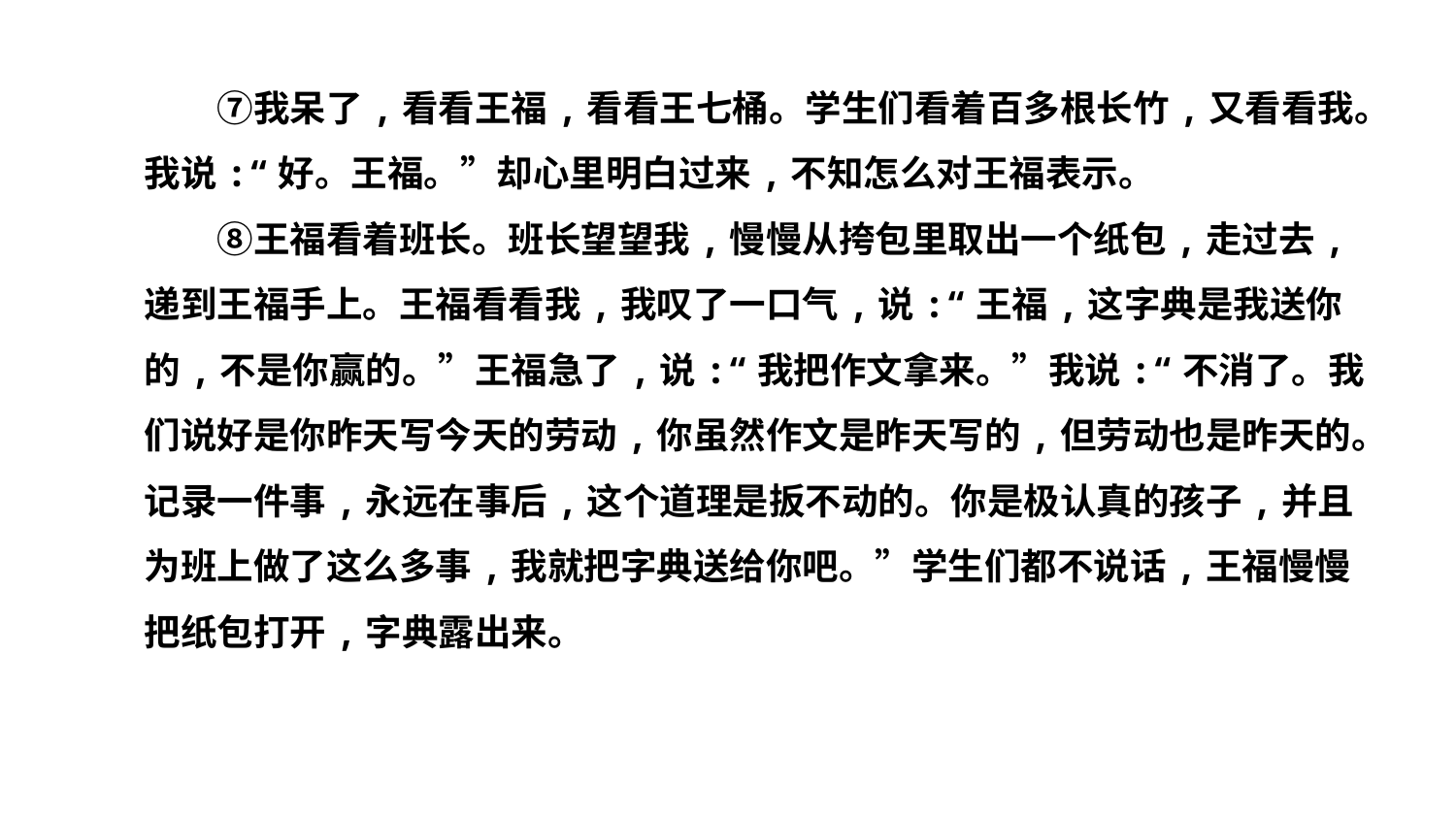

⑦我呆了,看看王福,看看王七桶。学生们看着百多根长竹,又看看我。我说:“好。王福。”却心里明白过来,不知怎么对王福表示。
　　⑧王福看着班长。班长望望我,慢慢从挎包里取出一个纸包,走过去,递到王福手上。王福看看我,我叹了一口气,说:“王福,这字典是我送你的,不是你赢的。”王福急了,说:“我把作文拿来。”我说:“不消了。我们说好是你昨天写今天的劳动,你虽然作文是昨天写的,但劳动也是昨天的。记录一件事,永远在事后,这个道理是扳不动的。你是极认真的孩子,并且为班上做了这么多事,我就把字典送给你吧。”学生们都不说话,王福慢慢把纸包打开,字典露出来。